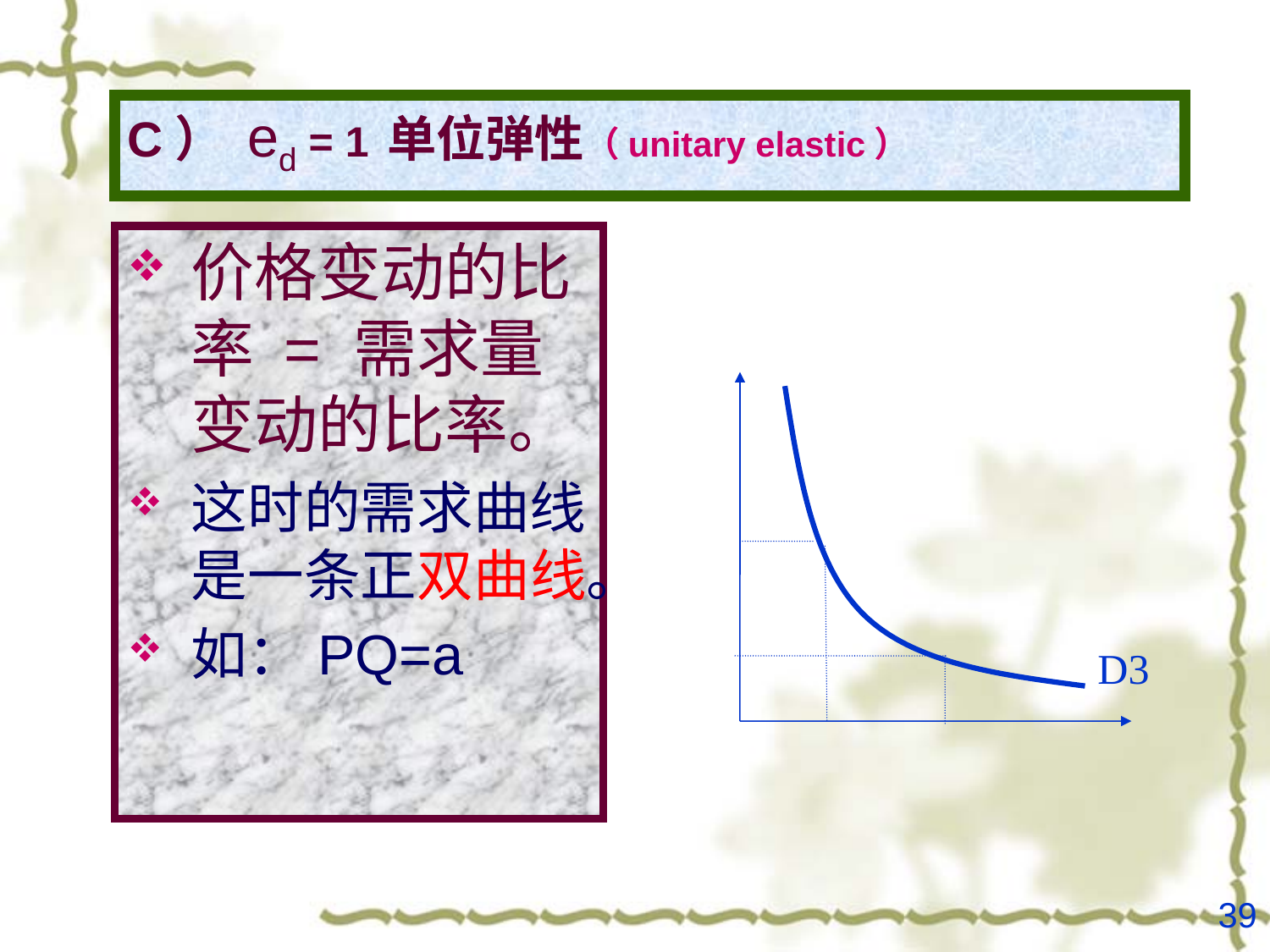

# C） ed = 1 单位弹性（unitary elastic）
价格变动的比率 = 需求量变动的比率。
这时的需求曲线是一条正双曲线。
如：PQ=a

D3

39